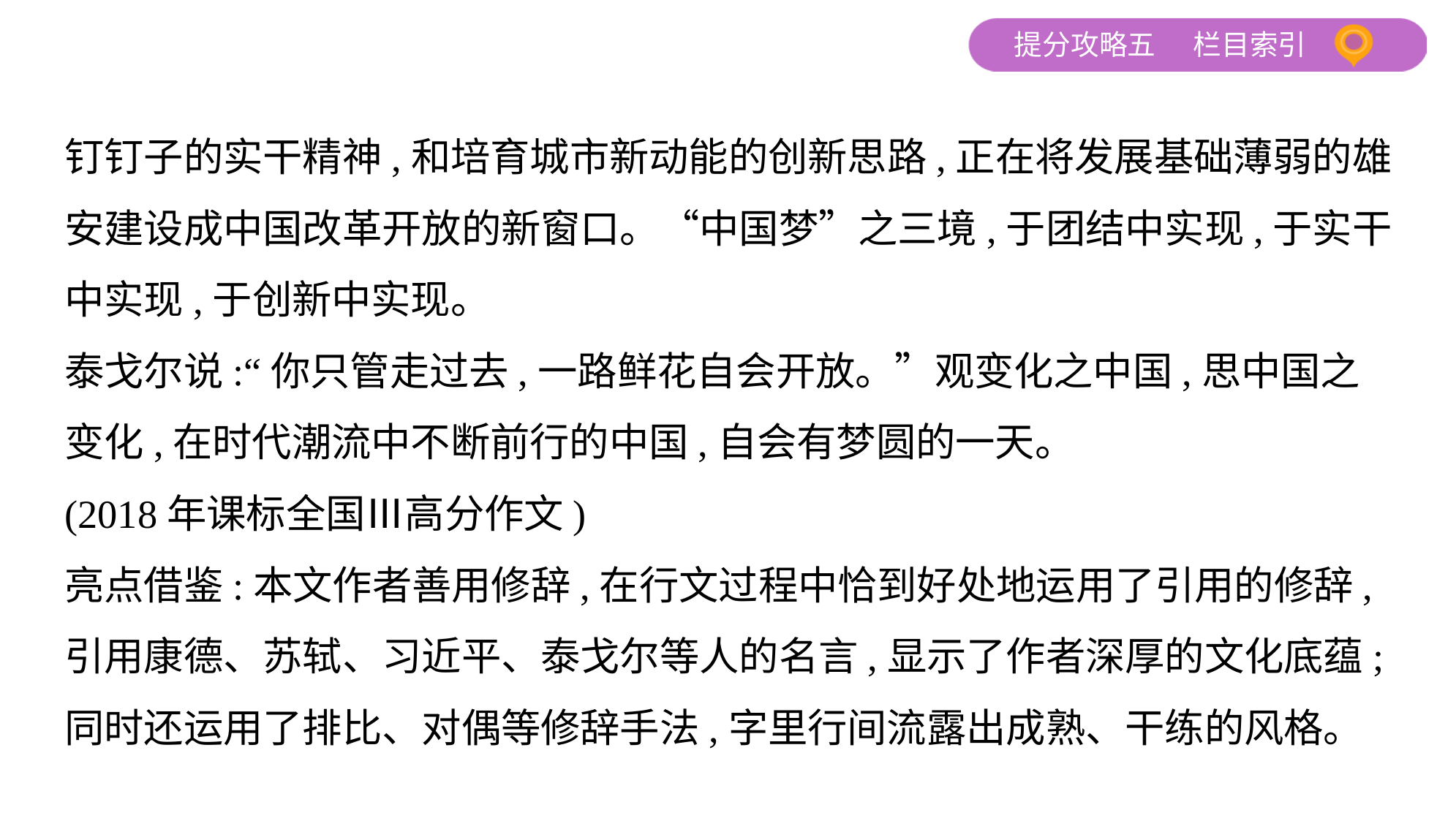

钉钉子的实干精神,和培育城市新动能的创新思路,正在将发展基础薄弱的雄
安建设成中国改革开放的新窗口。“中国梦”之三境,于团结中实现,于实干
中实现,于创新中实现。
泰戈尔说:“你只管走过去,一路鲜花自会开放。”观变化之中国,思中国之
变化,在时代潮流中不断前行的中国,自会有梦圆的一天。
(2018年课标全国Ⅲ高分作文)
亮点借鉴:本文作者善用修辞,在行文过程中恰到好处地运用了引用的修辞,
引用康德、苏轼、习近平、泰戈尔等人的名言,显示了作者深厚的文化底蕴;
同时还运用了排比、对偶等修辞手法,字里行间流露出成熟、干练的风格。